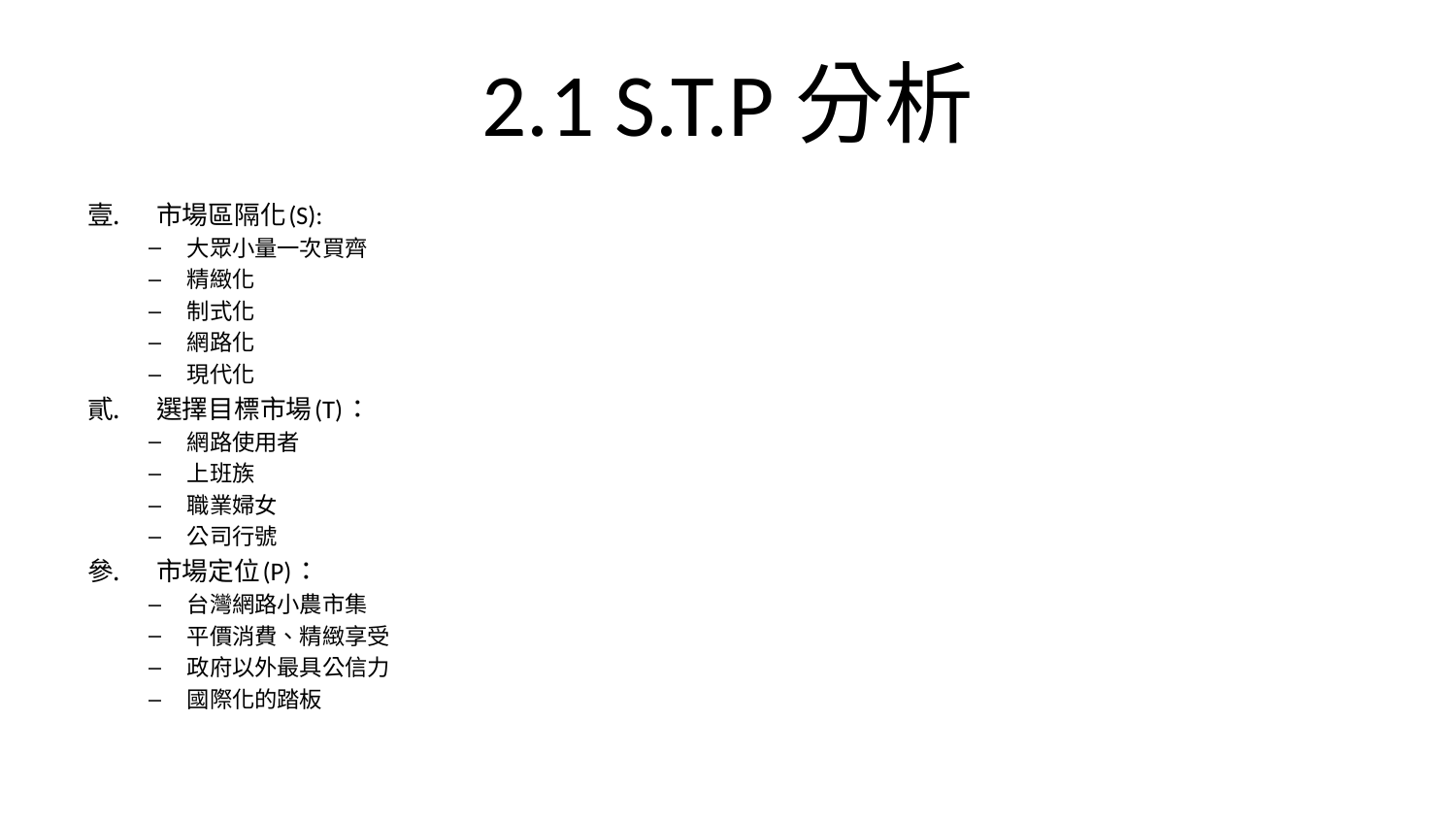

# 2.1 S.T.P分析
市場區隔化(S):
大眾小量一次買齊
精緻化
制式化
網路化
現代化
選擇目標市場(T)：
網路使用者
上班族
職業婦女
公司行號
市場定位(P)：
台灣網路小農市集
平價消費、精緻享受
政府以外最具公信力
國際化的踏板